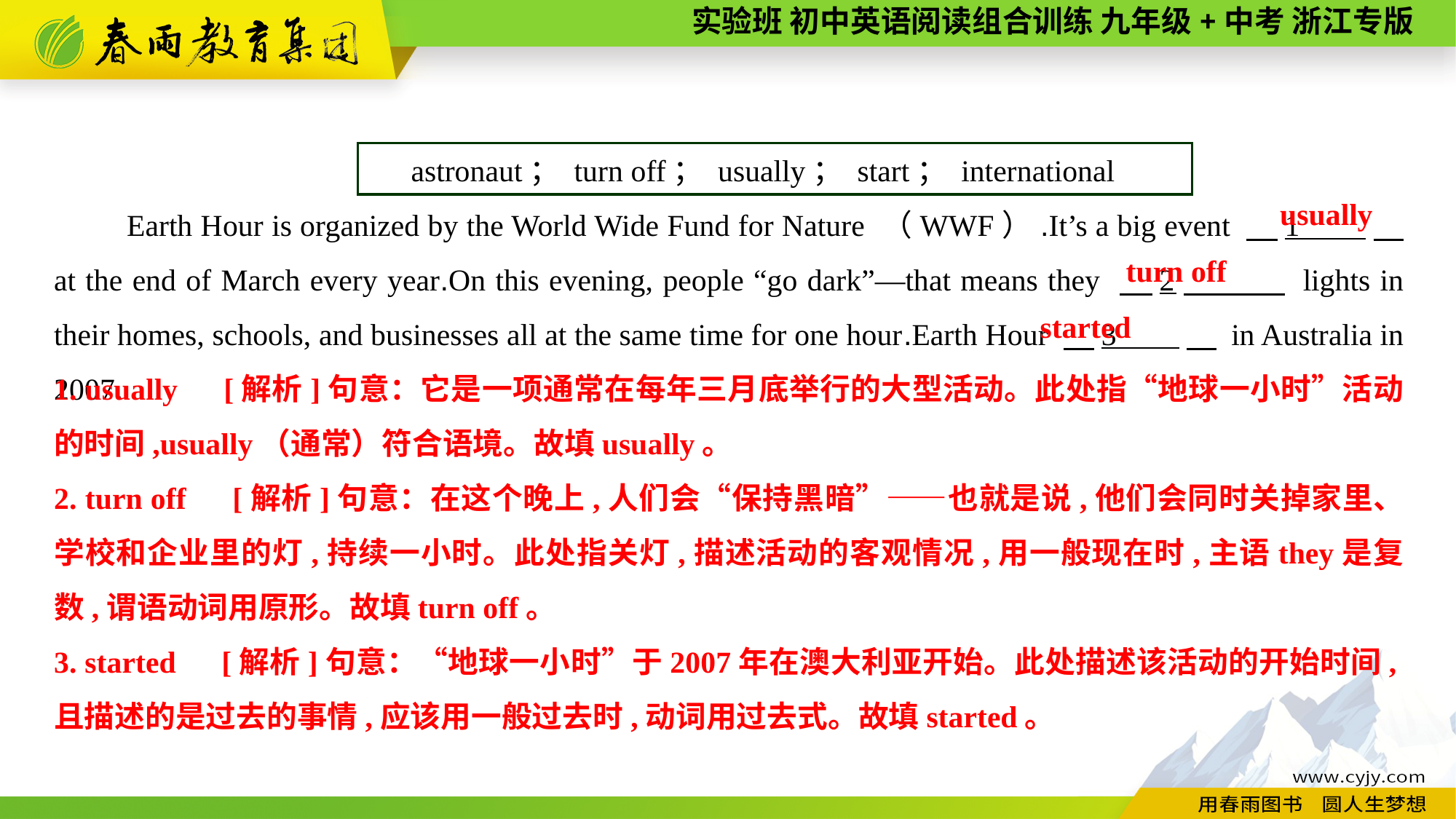

astronaut； turn off； usually； start； international
Earth Hour is organized by the World Wide Fund for Nature （WWF）.It’s a big event 　1        　 at the end of March every year.On this evening, people “go dark”—that means they 　2　         lights in their homes, schools, and businesses all at the same time for one hour.Earth Hour 　3        　 in Australia in 2007.

 usually
turn off
started
1. usually　[解析]句意：它是一项通常在每年三月底举行的大型活动。此处指“地球一小时”活动的时间,usually（通常）符合语境。故填usually。
2. turn off　[解析]句意：在这个晚上,人们会“保持黑暗”——也就是说,他们会同时关掉家里、学校和企业里的灯,持续一小时。此处指关灯,描述活动的客观情况,用一般现在时,主语they是复数,谓语动词用原形。故填turn off。
3. started　[解析]句意：“地球一小时”于2007年在澳大利亚开始。此处描述该活动的开始时间,且描述的是过去的事情,应该用一般过去时,动词用过去式。故填started。